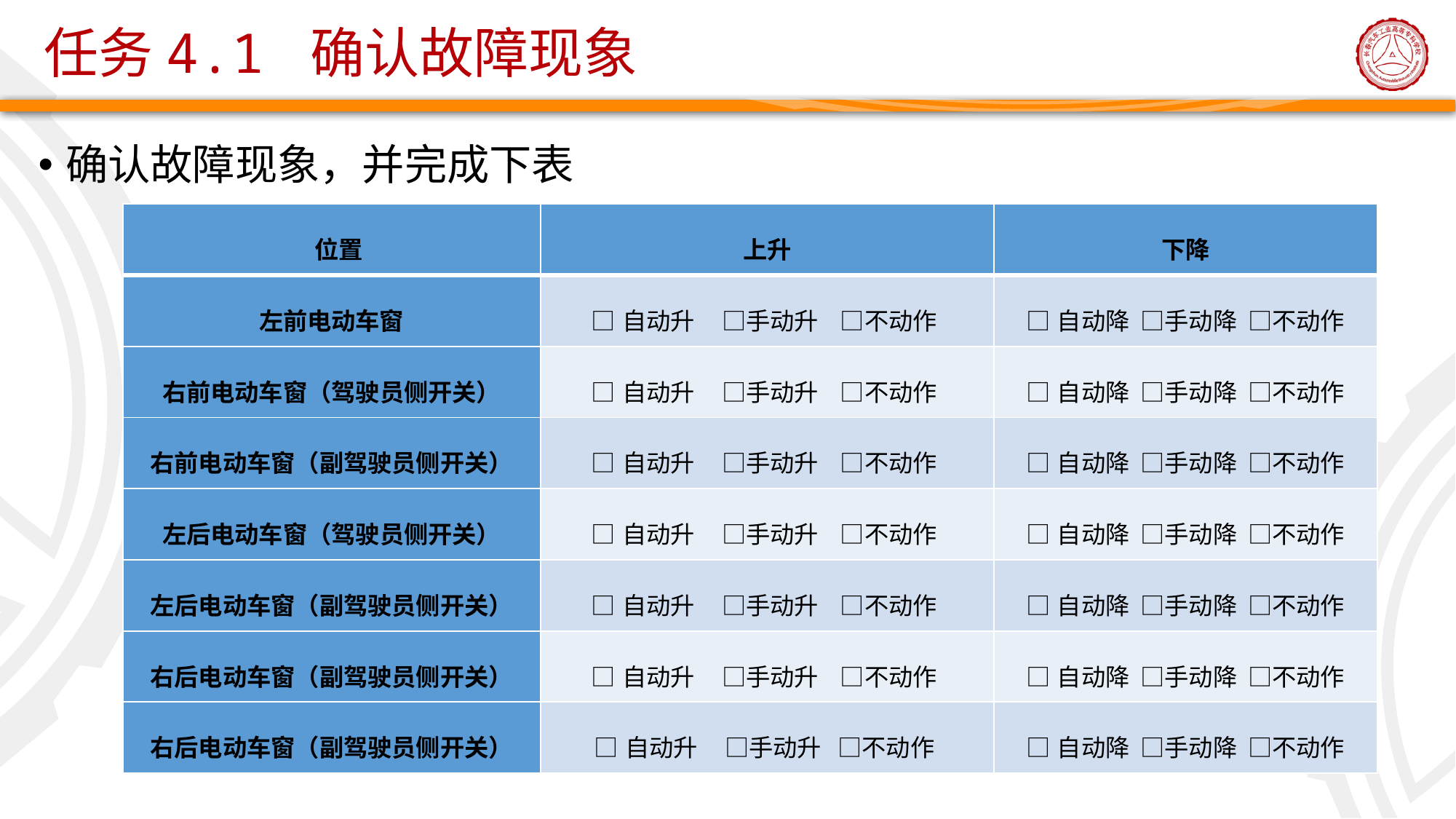

# 任务4.1 确认故障现象
确认故障现象，并完成下表
| 位置 | 上升 | 下降 |
| --- | --- | --- |
| 左前电动车窗 | □自动升 □手动升 □不动作 | □自动降 □手动降 □不动作 |
| 右前电动车窗（驾驶员侧开关） | □自动升 □手动升 □不动作 | □自动降 □手动降 □不动作 |
| 右前电动车窗（副驾驶员侧开关） | □自动升 □手动升 □不动作 | □自动降 □手动降 □不动作 |
| 左后电动车窗（驾驶员侧开关） | □自动升 □手动升 □不动作 | □自动降 □手动降 □不动作 |
| 左后电动车窗（副驾驶员侧开关） | □自动升 □手动升 □不动作 | □自动降 □手动降 □不动作 |
| 右后电动车窗（副驾驶员侧开关） | □自动升 □手动升 □不动作 | □自动降 □手动降 □不动作 |
| 右后电动车窗（副驾驶员侧开关） | □自动升 □手动升 □不动作 | □自动降 □手动降 □不动作 |